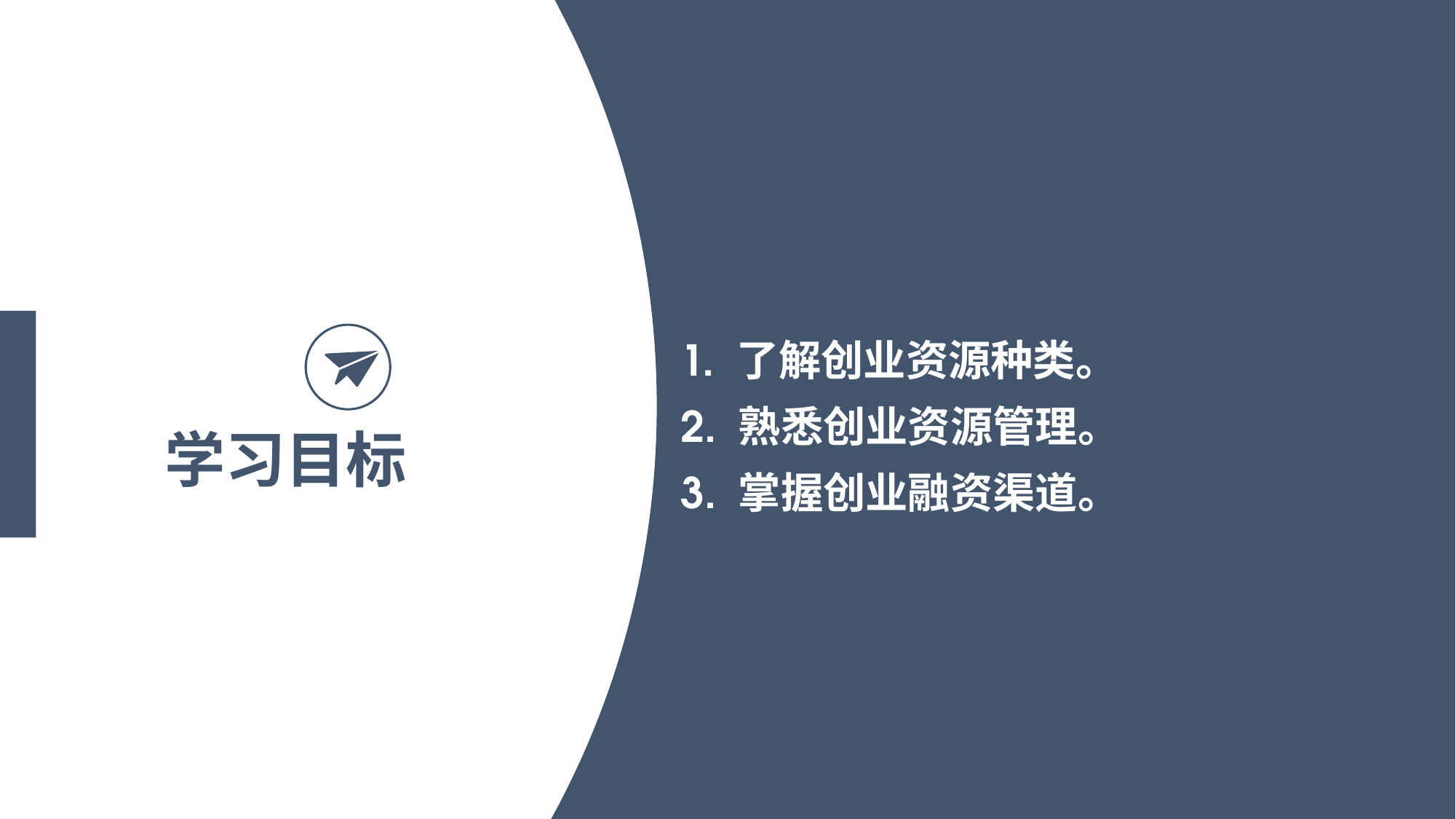

1. 了解创业资源种类。
2. 熟悉创业资源管理。
3. 掌握创业融资渠道。

学习目标